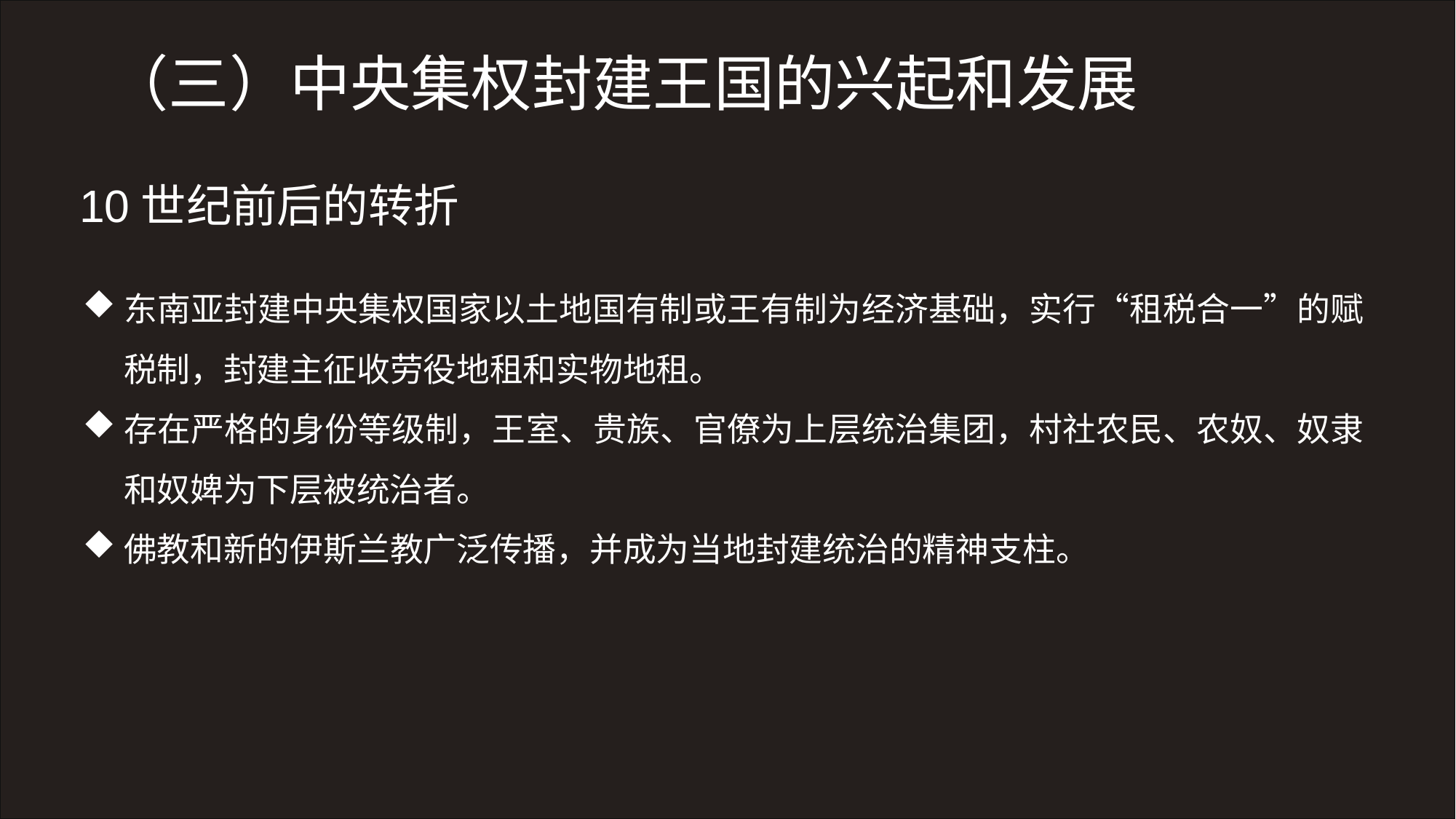

（三）中央集权封建王国的兴起和发展
10世纪前后的转折
东南亚封建中央集权国家以土地国有制或王有制为经济基础，实行“租税合一”的赋税制，封建主征收劳役地租和实物地租。
存在严格的身份等级制，王室、贵族、官僚为上层统治集团，村社农民、农奴、奴隶和奴婢为下层被统治者。
佛教和新的伊斯兰教广泛传播，并成为当地封建统治的精神支柱。